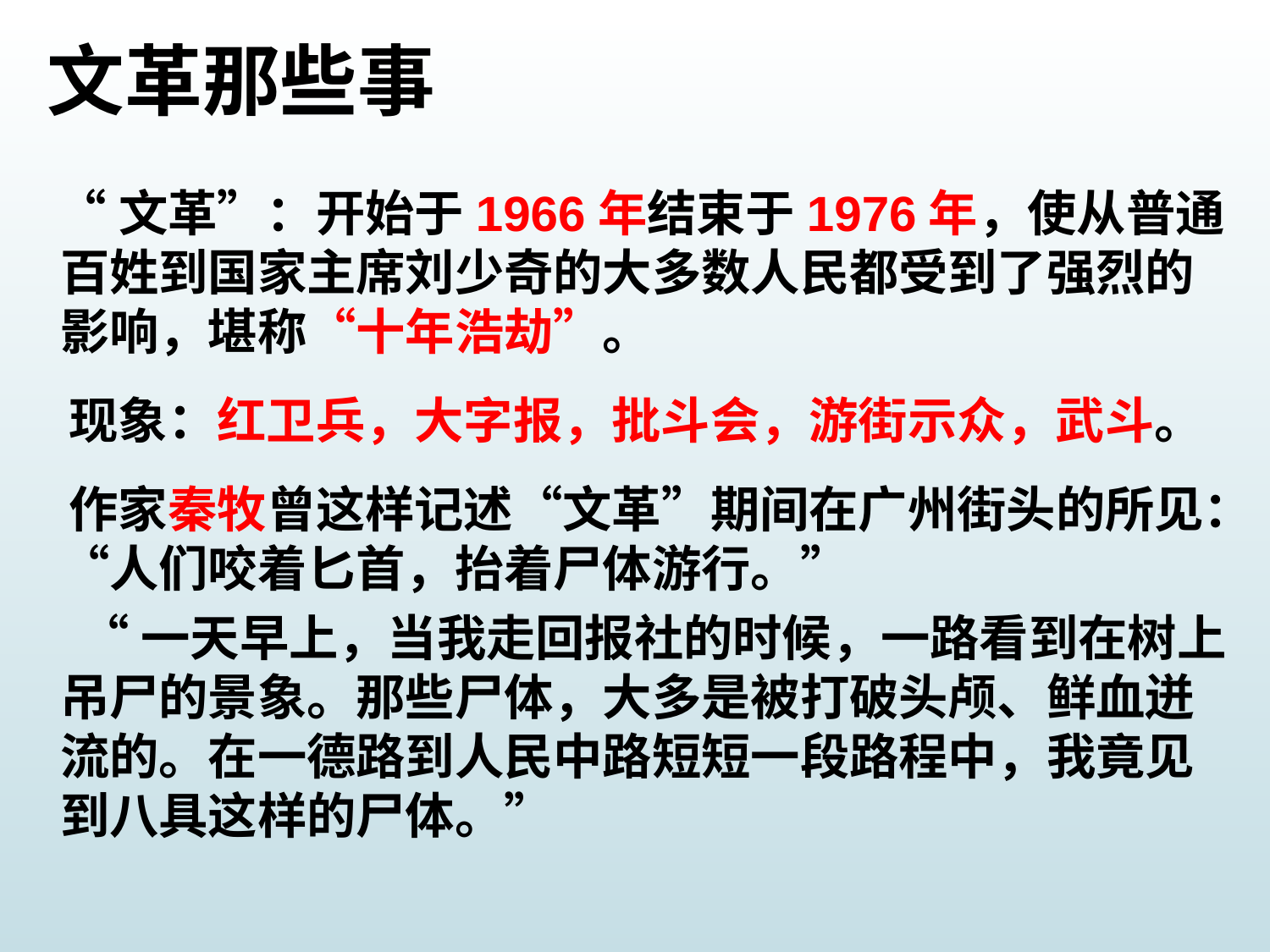

文革那些事
    “文革”：开始于1966年结束于1976年，使从普通百姓到国家主席刘少奇的大多数人民都受到了强烈的影响，堪称“十年浩劫”。

    现象：红卫兵，大字报，批斗会，游街示众，武斗。

    作家秦牧曾这样记述“文革”期间在广州街头的所见：“人们咬着匕首，抬着尸体游行。”
      “一天早上，当我走回报社的时候，一路看到在树上吊尸的景象。那些尸体，大多是被打破头颅、鲜血迸流的。在一德路到人民中路短短一段路程中，我竟见到八具这样的尸体。”